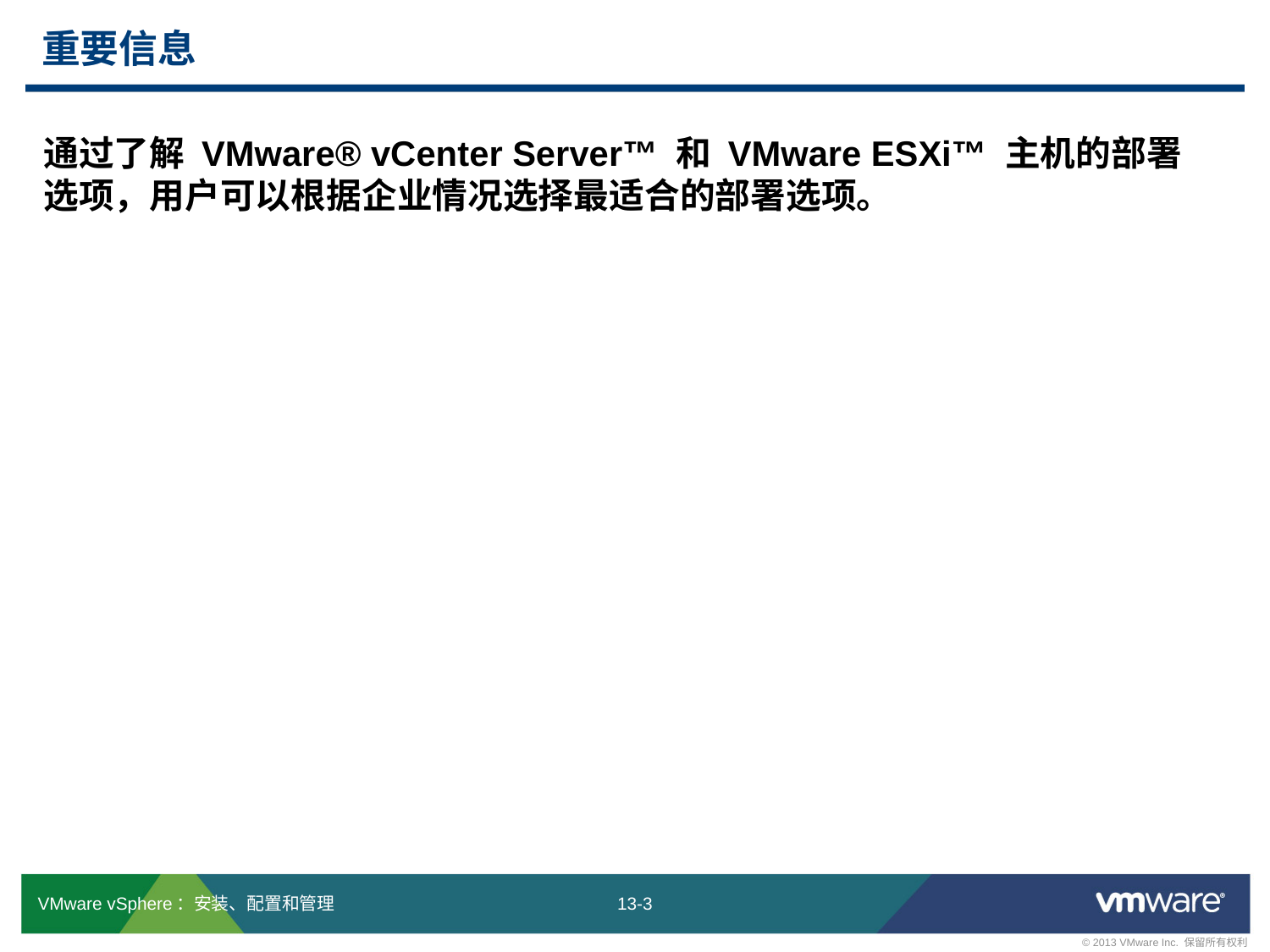

# 重要信息
通过了解 VMware® vCenter Server™ 和 VMware ESXi™ 主机的部署选项，用户可以根据企业情况选择最适合的部署选项。